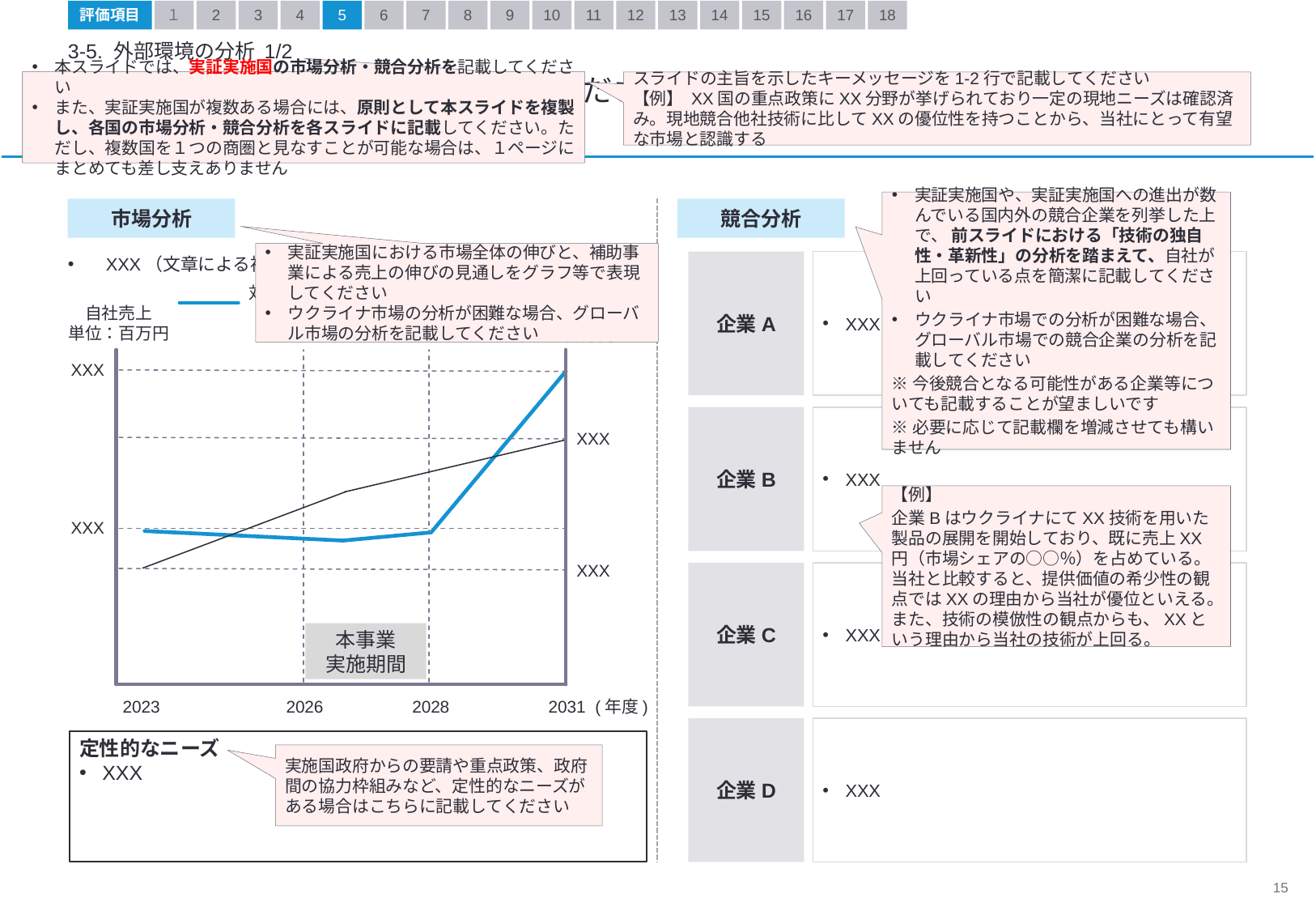

評価項目
１
2
3
4
5
6
7
8
9
10
11
12
13
14
15
16
17
18
3-5. 外部環境の分析 1/2
（スライドの内容を簡潔に記載してください）
本スライドでは、実証実施国の市場分析・競合分析を記載してください
また、実証実施国が複数ある場合には、原則として本スライドを複製し、各国の市場分析・競合分析を各スライドに記載してください。ただし、複数国を１つの商圏と見なすことが可能な場合は、１ページにまとめても差し支えありません
スライドの主旨を示したキーメッセージを1-2行で記載してください
【例】 XX国の重点政策にXX分野が挙げられており一定の現地ニーズは確認済み。現地競合他社技術に比してXXの優位性を持つことから、当社にとって有望な市場と認識する
実証実施国や、実証実施国への進出が数んでいる国内外の競合企業を列挙した上で、 前スライドにおける「技術の独自性・革新性」の分析を踏まえて、自社が上回っている点を簡潔に記載してください
ウクライナ市場での分析が困難な場合、グローバル市場での競合企業の分析を記載してください
※今後競合となる可能性がある企業等についても記載することが望ましいです
※必要に応じて記載欄を増減させても構いません
市場分析
競合分析
実証実施国における市場全体の伸びと、補助事業による売上の伸びの見通しをグラフ等で表現してください
ウクライナ市場の分析が困難な場合、グローバル市場の分析を記載してください
XXX（文章による補足はこちらに記載）
企業A
XXX
企業B
XXX
企業C
XXX
企業D
XXX
対象業界の
市場規模
当社の
事業売上高
自社売上
単位：百万円
市場規模
単位：百万円
XXX
XXX
XXX
XXX
(年度)
2023
2026
2028
2031
【例】
企業BはウクライナにてXX技術を用いた製品の展開を開始しており、既に売上XX円（市場シェアの○○％）を占めている。当社と比較すると、提供価値の希少性の観点ではXXの理由から当社が優位といえる。また、技術の模倣性の観点からも、XXという理由から当社の技術が上回る。
本事業
実施期間
定性的なニーズ
XXX
実施国政府からの要請や重点政策、政府間の協力枠組みなど、定性的なニーズがある場合はこちらに記載してください